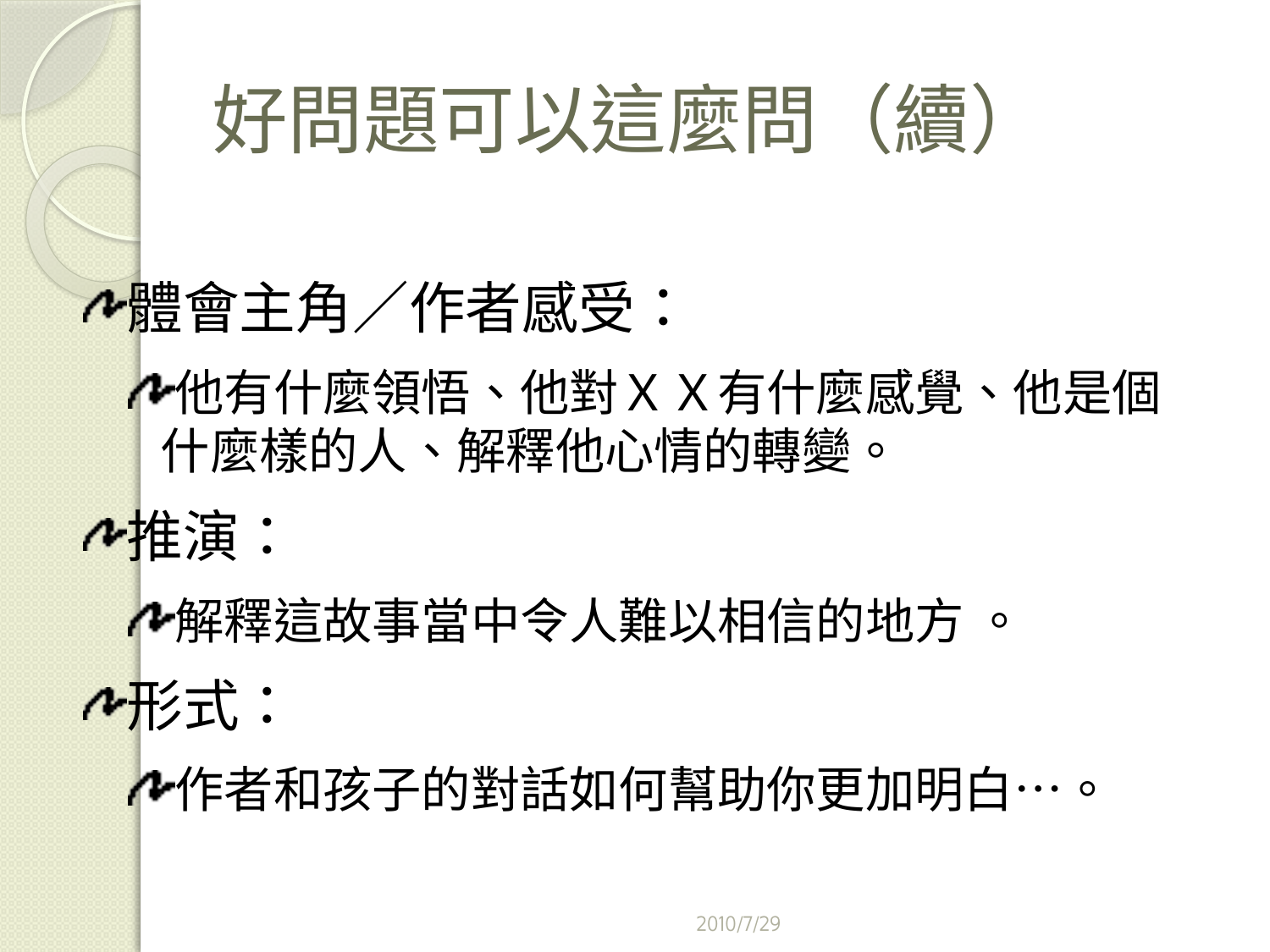

好問題可以這麼問（續）
體會主角／作者感受：
他有什麼領悟、他對ＸＸ有什麼感覺、他是個什麼樣的人、解釋他心情的轉變。
推演：
解釋這故事當中令人難以相信的地方 。
形式：
作者和孩子的對話如何幫助你更加明白…。
2010/7/29